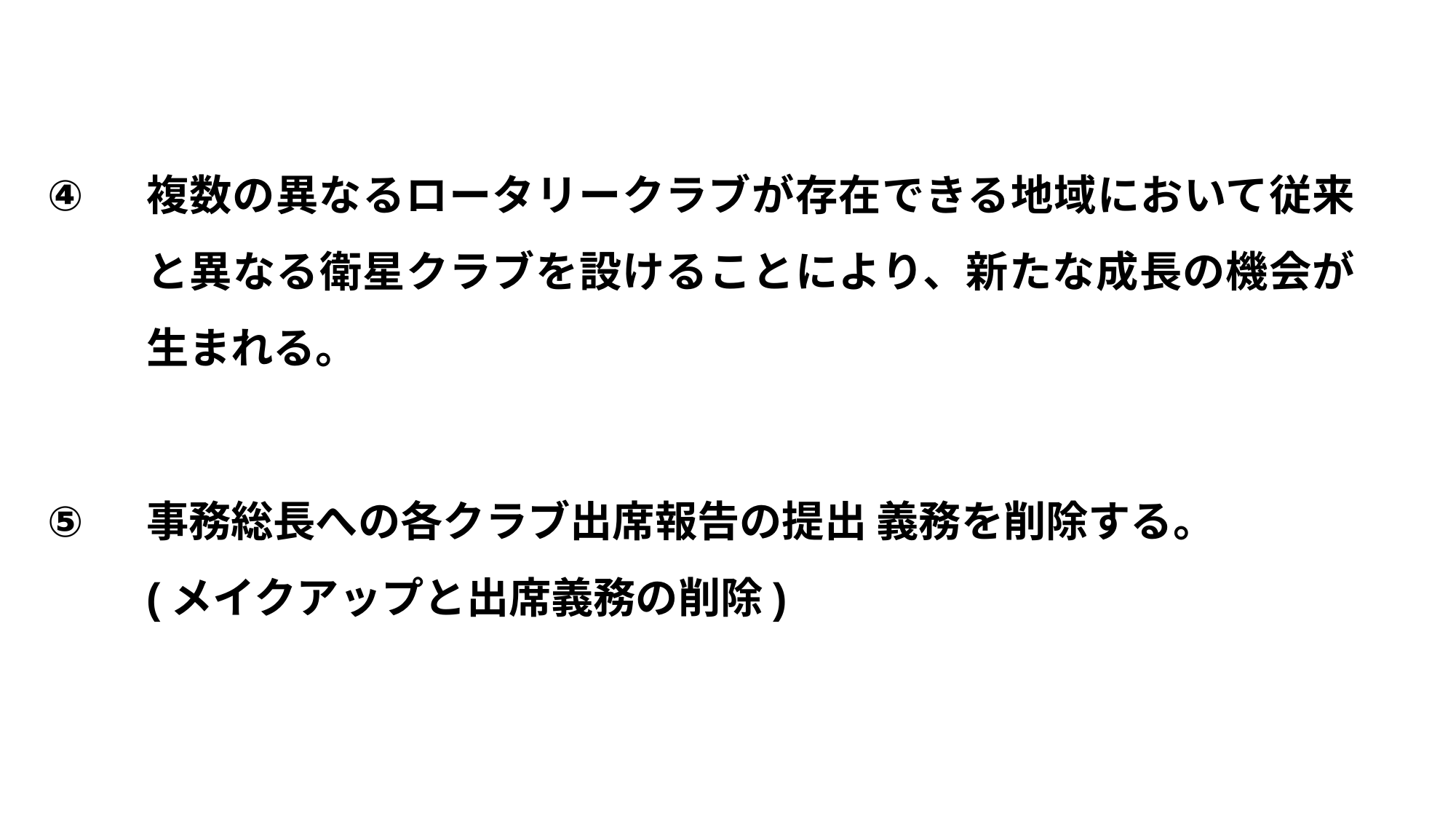

④
複数の異なるロータリークラブが存在できる地域において従来と異なる衛星クラブを設けることにより、新たな成長の機会が生まれる。
⑤
事務総長への各クラブ出席報告の提出 義務を削除する。(メイクアップと出席義務の削除)